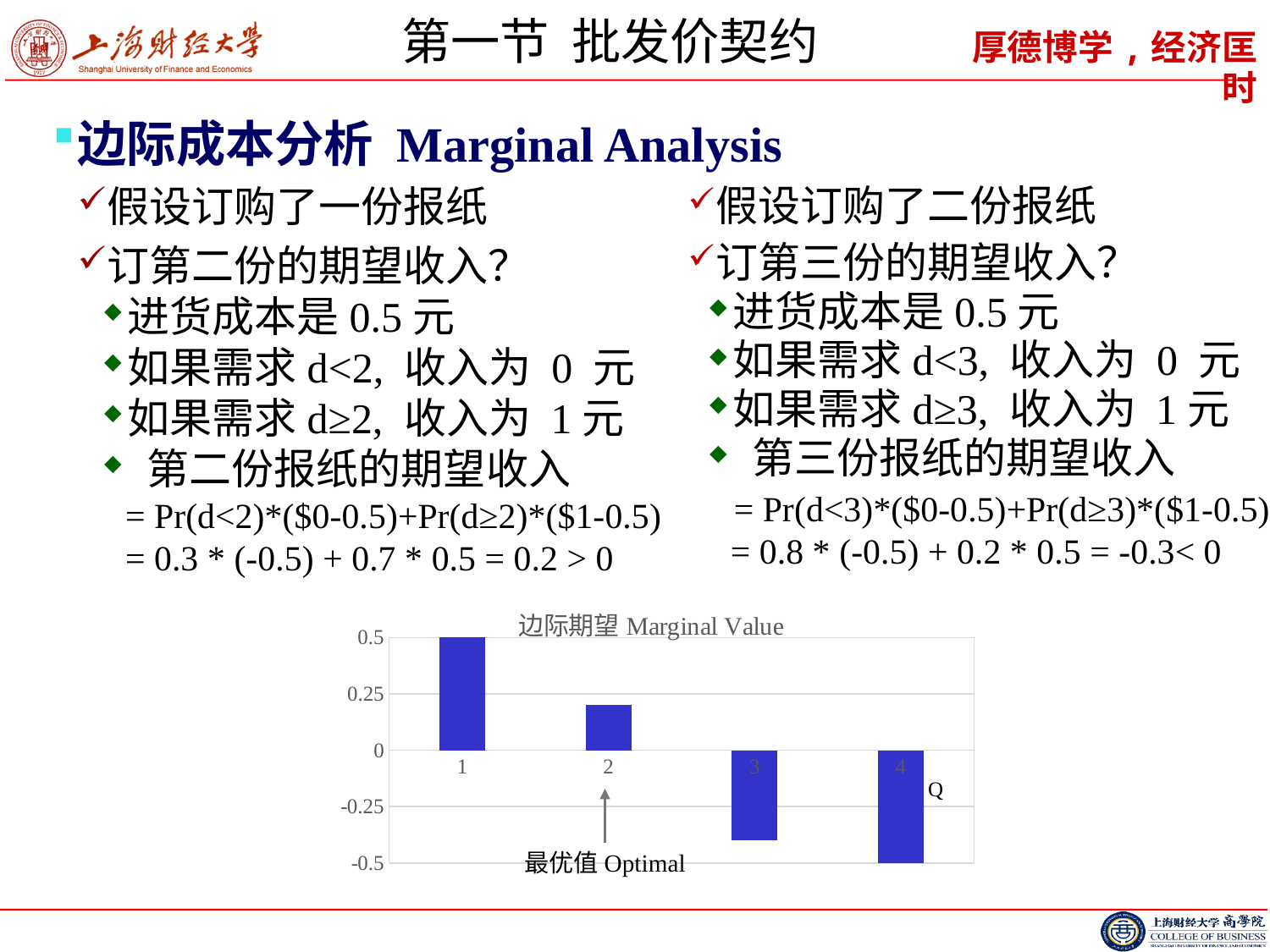

172
# 第一节  批发价契约
边际成本分析 Marginal Analysis
假设订购了一份报纸
订第二份的期望收入？
进货成本是0.5元
如果需求d<2, 收入为 0 元
如果需求d≥2, 收入为 1元
 第二份报纸的期望收入
  = Pr(d<2)*($0-0.5)+Pr(d≥2)*($1-0.5)
  = 0.3 * (-0.5) + 0.7 * 0.5 = 0.2 > 0

假设订购了二份报纸
订第三份的期望收入？
进货成本是0.5元
如果需求d<3, 收入为 0 元
如果需求d≥3, 收入为 1元
 第三份报纸的期望收入
  = Pr(d<3)*($0-0.5)+Pr(d≥3)*($1-0.5)
  = 0.8 * (-0.5) + 0.2 * 0.5 = -0.3< 0

### Chart: 边际期望Marginal Value

| Category |  |
|---|---|
Q

最优值Optimal